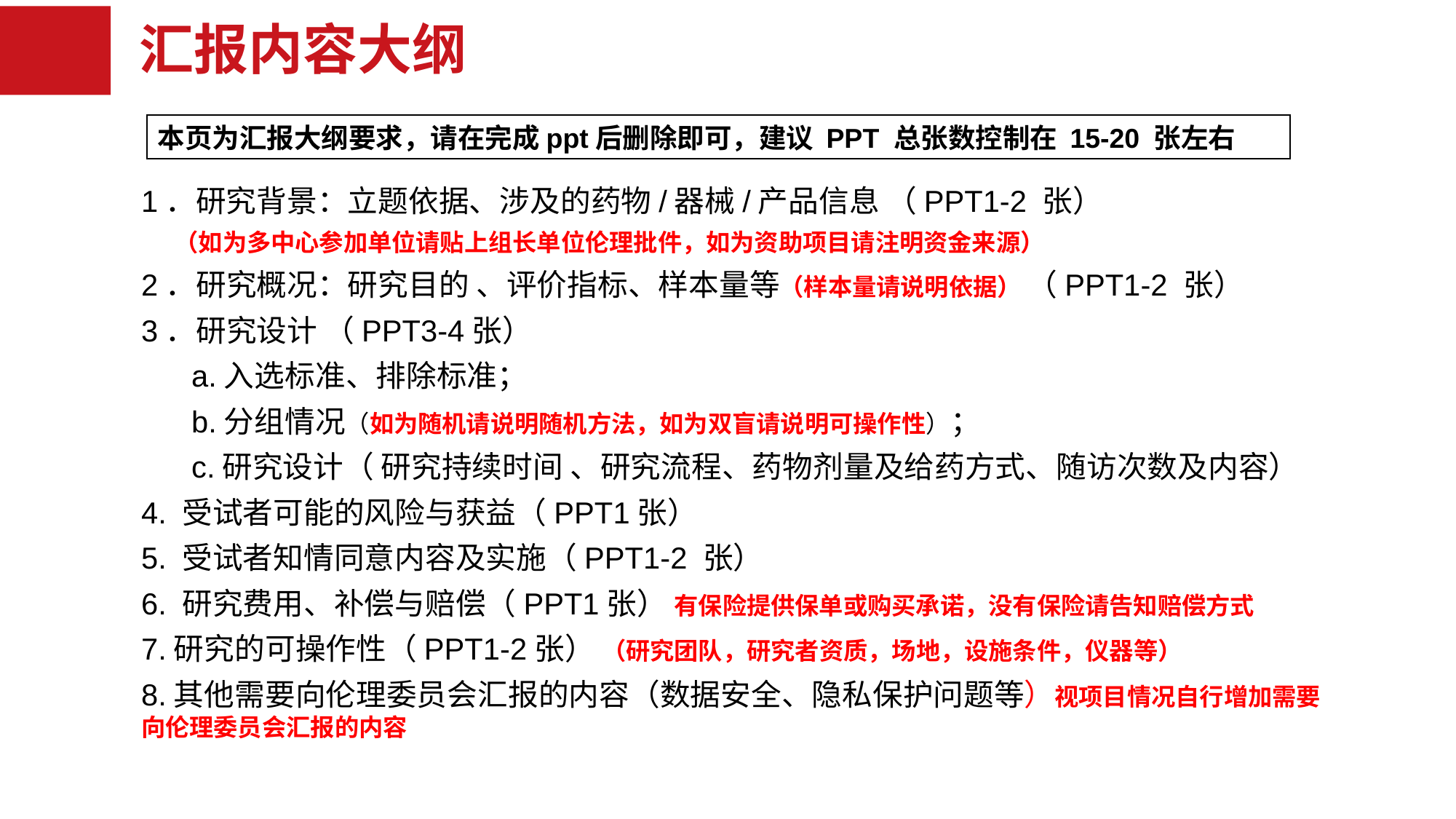

汇报内容大纲
本页为汇报大纲要求，请在完成ppt后删除即可，建议 PPT 总张数控制在 15-20 张左右
1．研究背景：立题依据、涉及的药物/器械/产品信息 （PPT1-2 张）
     （如为多中心参加单位请贴上组长单位伦理批件，如为资助项目请注明资金来源）
2．研究概况：研究目的 、评价指标、样本量等（样本量请说明依据） （PPT1-2 张）
3．研究设计 （PPT3-4张）
      a.入选标准、排除标准；
      b.分组情况（如为随机请说明随机方法，如为双盲请说明可操作性）；
      c.研究设计（ 研究持续时间 、研究流程、药物剂量及给药方式、随访次数及内容）
4. 受试者可能的风险与获益（PPT1张）
5. 受试者知情同意内容及实施（PPT1-2 张）
6. 研究费用、补偿与赔偿（PPT1张） 有保险提供保单或购买承诺，没有保险请告知赔偿方式
7.研究的可操作性（PPT1-2张） （研究团队，研究者资质，场地，设施条件，仪器等）
8.其他需要向伦理委员会汇报的内容（数据安全、隐私保护问题等）视项目情况自行增加需要向伦理委员会汇报的内容